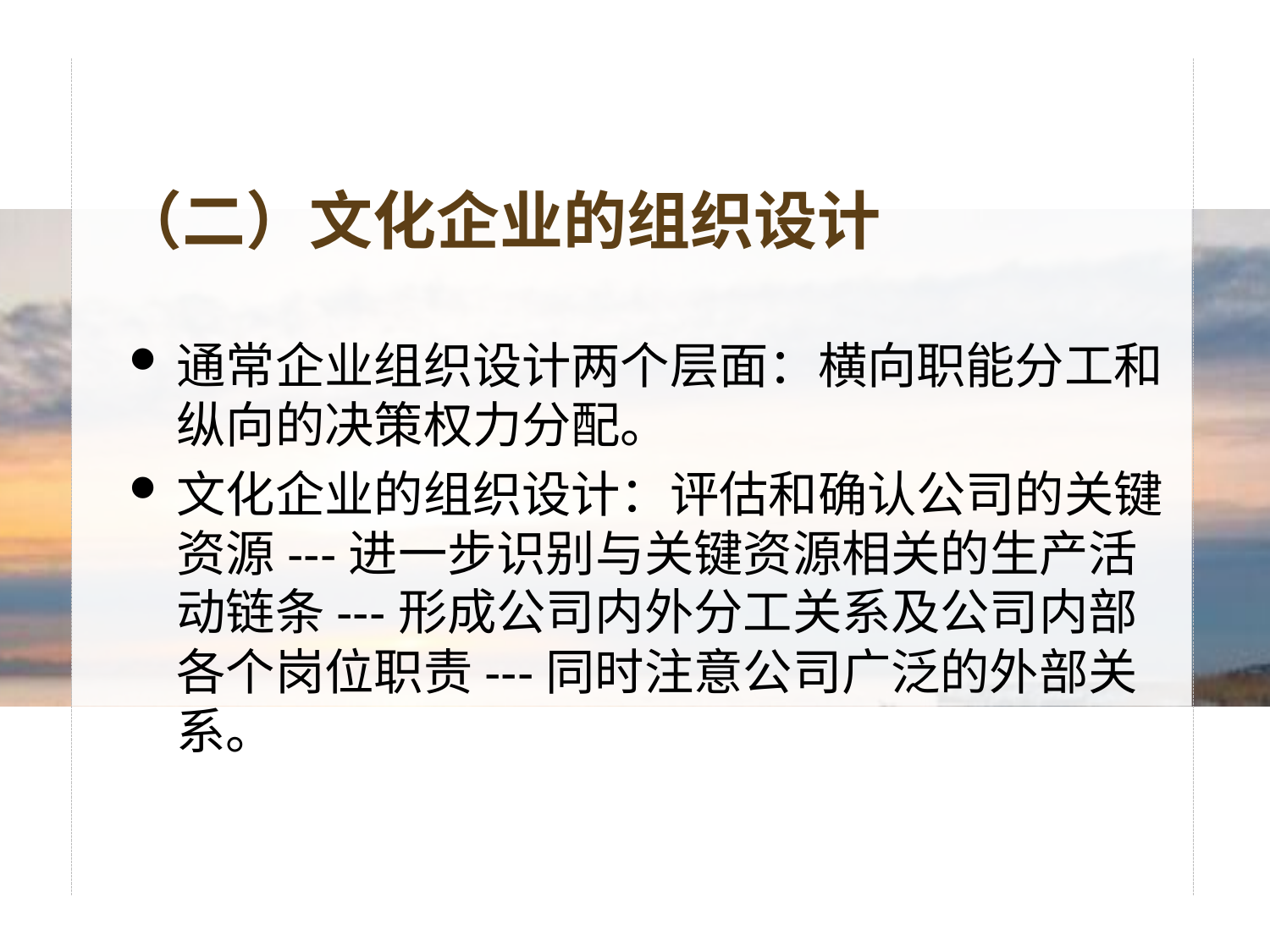

（二）文化企业的组织设计
通常企业组织设计两个层面：横向职能分工和纵向的决策权力分配。
文化企业的组织设计：评估和确认公司的关键资源---进一步识别与关键资源相关的生产活动链条---形成公司内外分工关系及公司内部各个岗位职责---同时注意公司广泛的外部关系。